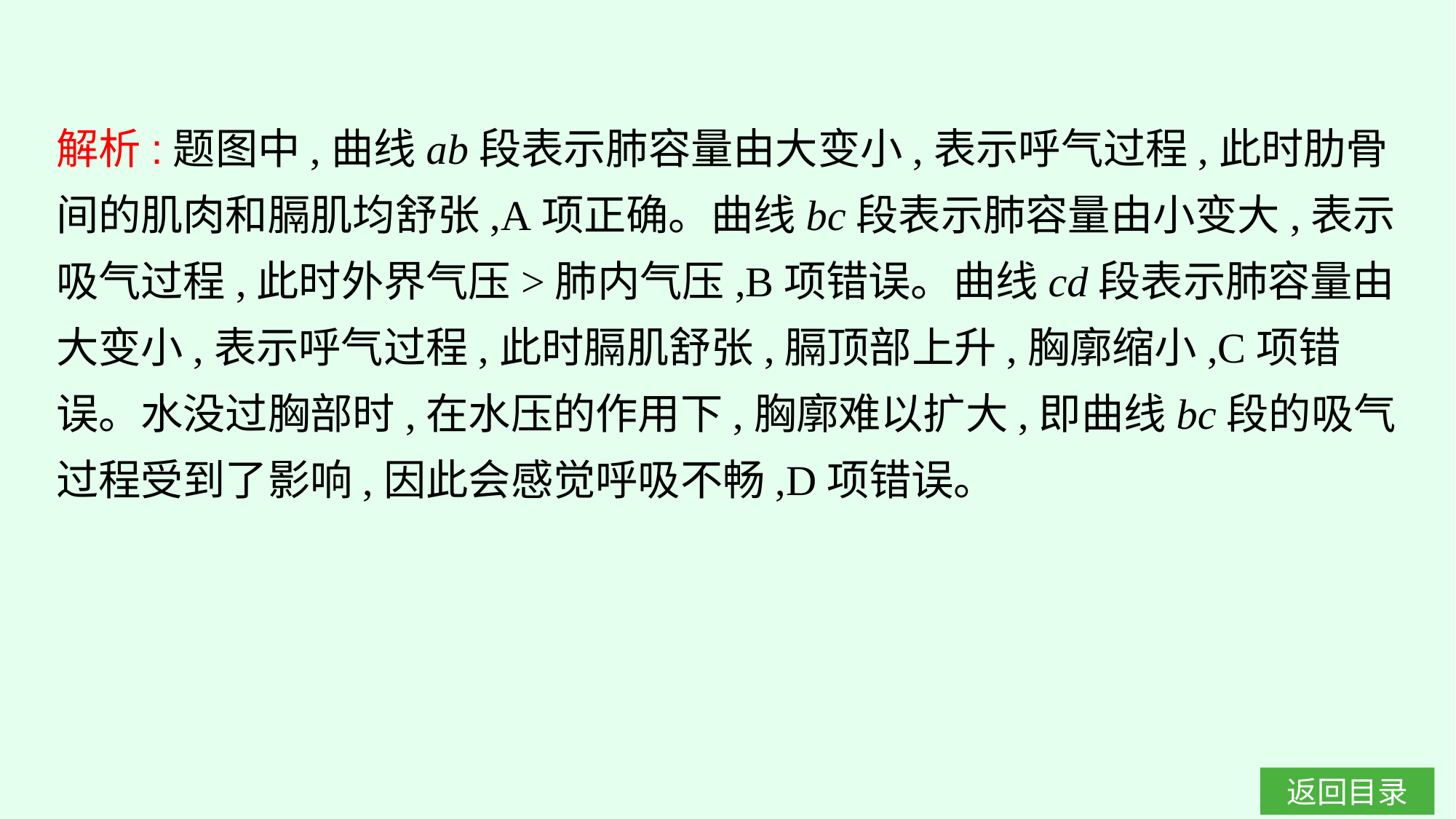

解析:题图中,曲线ab段表示肺容量由大变小,表示呼气过程,此时肋骨间的肌肉和膈肌均舒张,A项正确。曲线bc段表示肺容量由小变大,表示吸气过程,此时外界气压>肺内气压,B项错误。曲线cd段表示肺容量由大变小,表示呼气过程,此时膈肌舒张,膈顶部上升,胸廓缩小,C项错误。水没过胸部时,在水压的作用下,胸廓难以扩大,即曲线bc段的吸气过程受到了影响,因此会感觉呼吸不畅,D项错误。